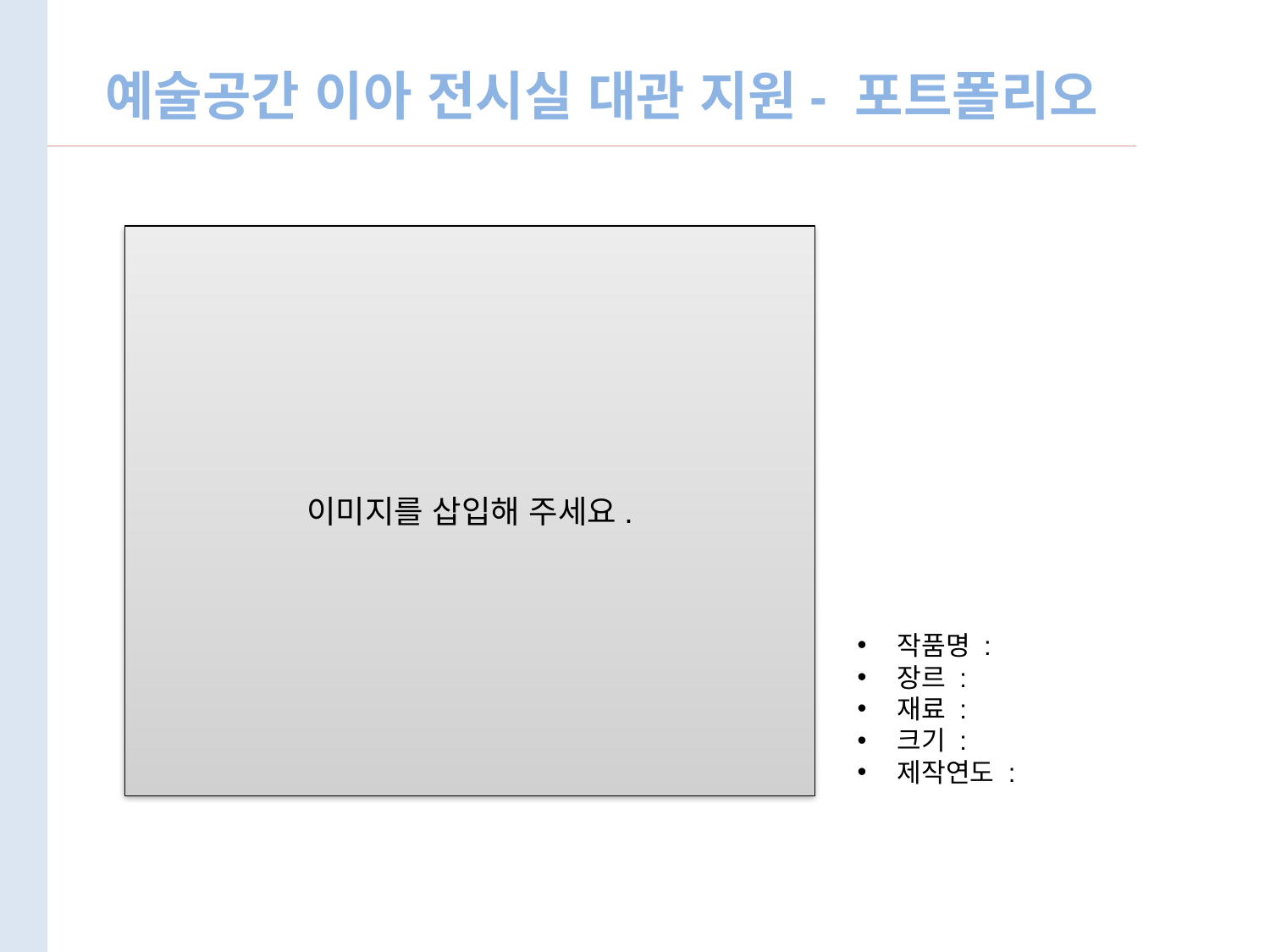

예술공간 이아 전시실 대관 지원- 포트폴리오
이미지를 삽입해 주세요.
작품명 :
장르 :
재료 :
크기 :
제작연도 :